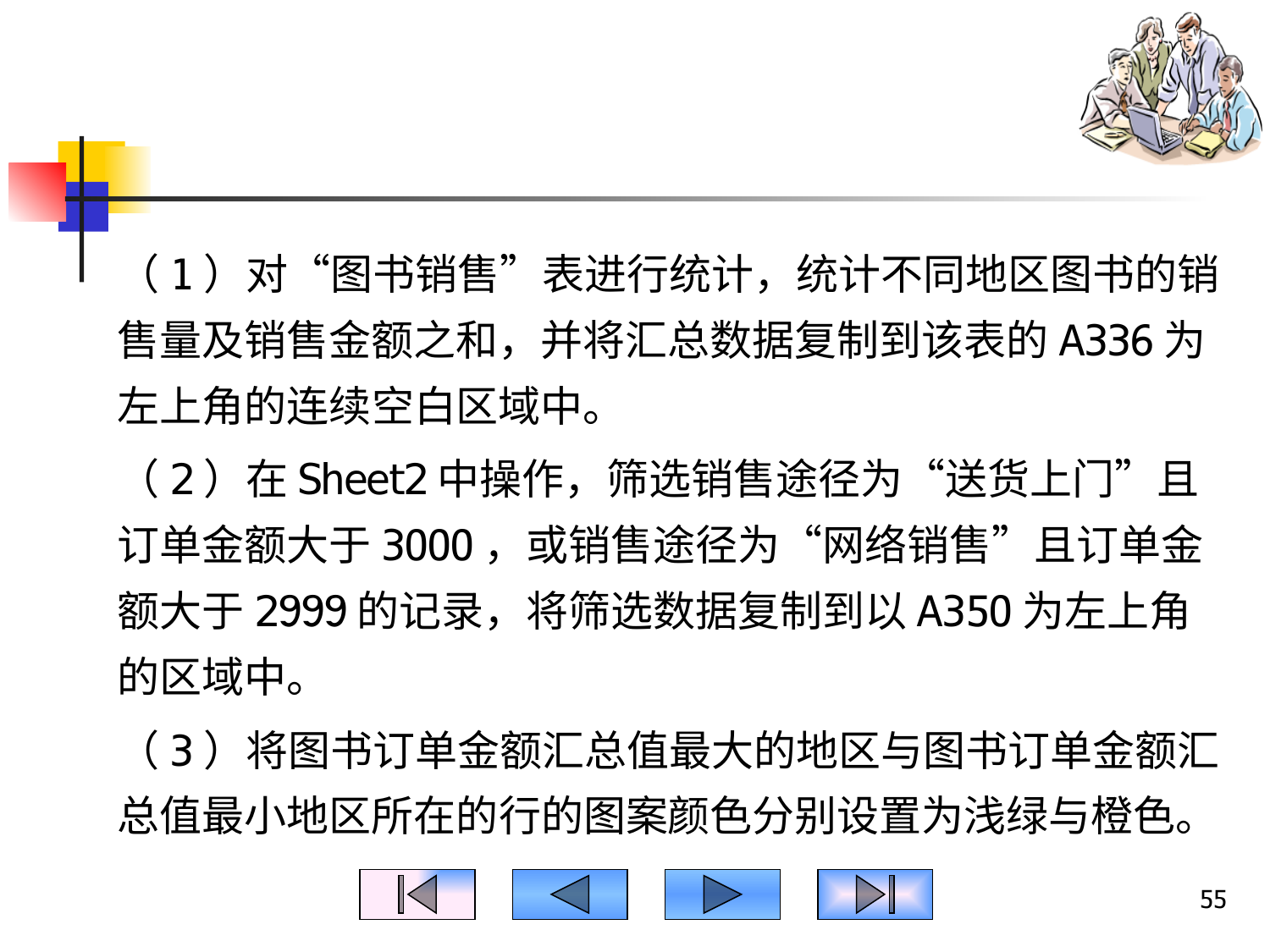

#
（1）对“图书销售”表进行统计，统计不同地区图书的销售量及销售金额之和，并将汇总数据复制到该表的A336为左上角的连续空白区域中。
（2）在Sheet2中操作，筛选销售途径为“送货上门”且订单金额大于3000，或销售途径为“网络销售”且订单金额大于2999的记录，将筛选数据复制到以A350为左上角的区域中。
（3）将图书订单金额汇总值最大的地区与图书订单金额汇总值最小地区所在的行的图案颜色分别设置为浅绿与橙色。

55